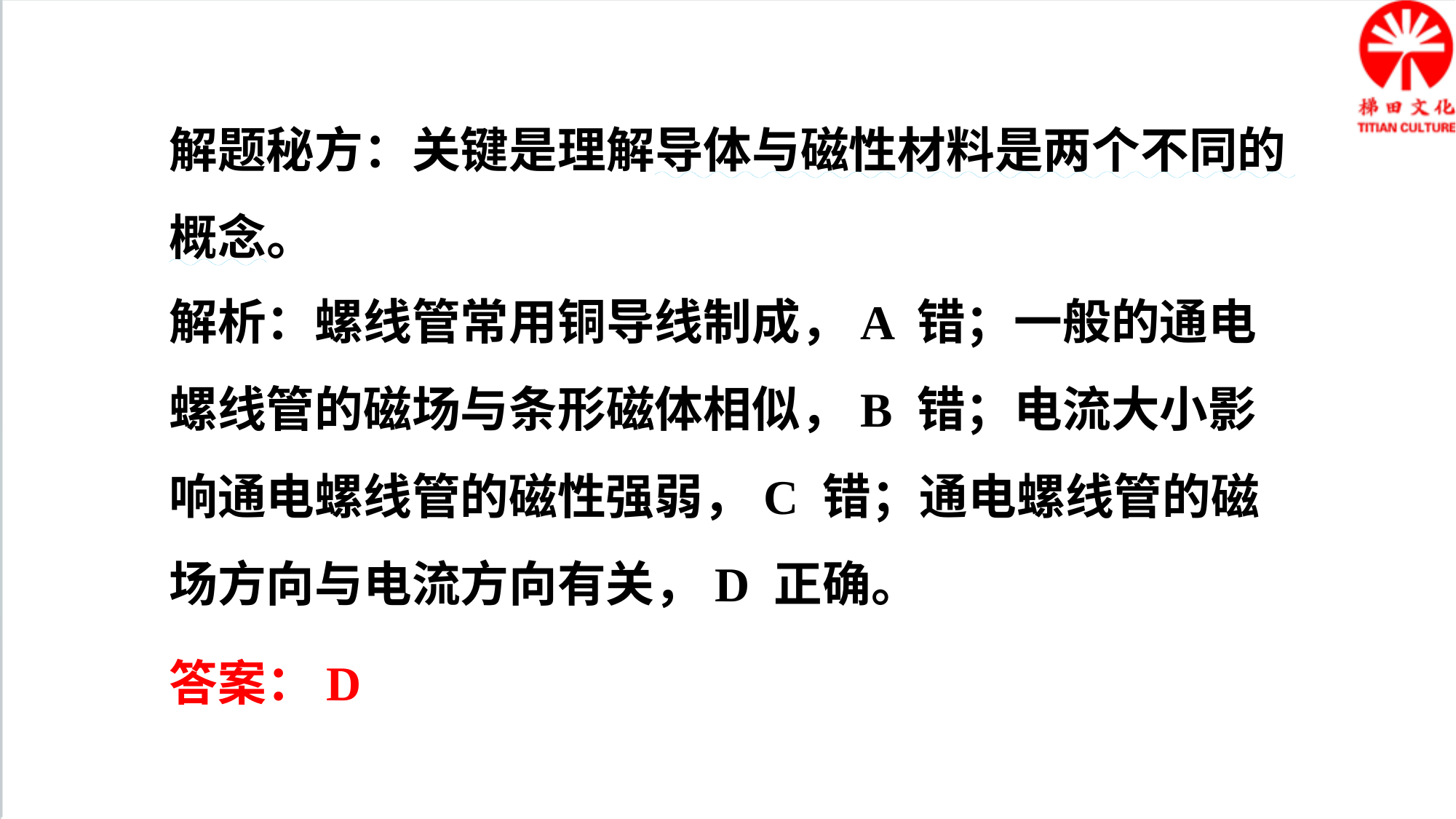

解题秘方：关键是理解导体与磁性材料是两个不同的概念。
解析：螺线管常用铜导线制成，A 错；一般的通电螺线管的磁场与条形磁体相似，B 错；电流大小影响通电螺线管的磁性强弱，C 错；通电螺线管的磁场方向与电流方向有关，D 正确。
答案：D